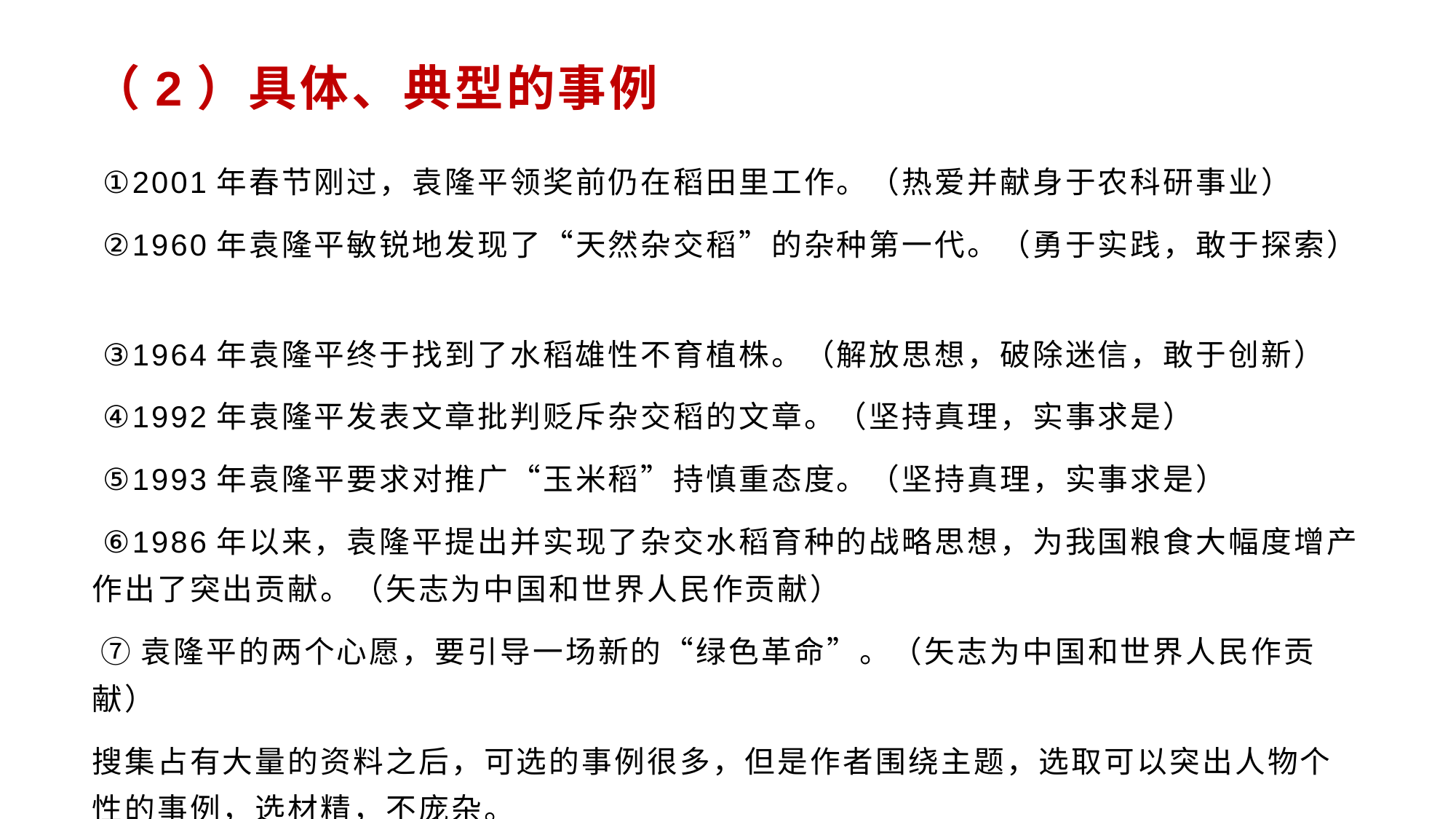

# （2）具体、典型的事例
 ①2001年春节刚过，袁隆平领奖前仍在稻田里工作。（热爱并献身于农科研事业）
 ②1960年袁隆平敏锐地发现了“天然杂交稻”的杂种第一代。（勇于实践，敢于探索）
 ③1964年袁隆平终于找到了水稻雄性不育植株。（解放思想，破除迷信，敢于创新）
 ④1992年袁隆平发表文章批判贬斥杂交稻的文章。（坚持真理，实事求是）
 ⑤1993年袁隆平要求对推广“玉米稻”持慎重态度。（坚持真理，实事求是）
 ⑥1986年以来，袁隆平提出并实现了杂交水稻育种的战略思想，为我国粮食大幅度增产作出了突出贡献。（矢志为中国和世界人民作贡献）
 ⑦袁隆平的两个心愿，要引导一场新的“绿色革命”。（矢志为中国和世界人民作贡献）
搜集占有大量的资料之后，可选的事例很多，但是作者围绕主题，选取可以突出人物个性的事例，选材精，不庞杂。